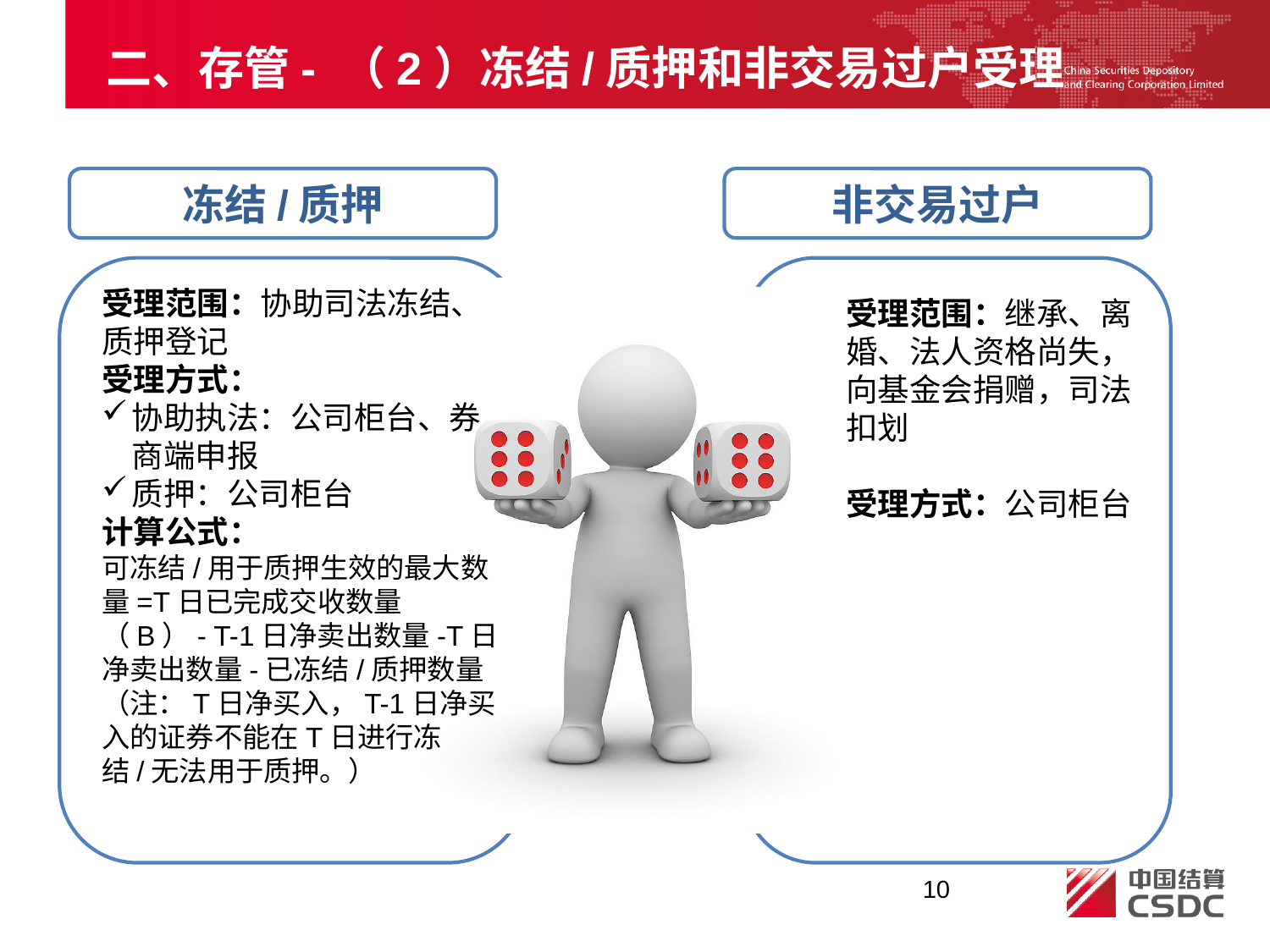

二、存管- （2）冻结/质押和非交易过户受理
冻结/质押
非交易过户

受理范围：协助司法冻结、质押登记
受理方式：
协助执法：公司柜台、券商端申报
质押：公司柜台
计算公式：
可冻结/用于质押生效的最大数量=T日已完成交收数量（B）- T-1日净卖出数量-T日净卖出数量-已冻结/质押数量（注：T日净买入，T-1日净买入的证券不能在T日进行冻结/无法用于质押。）

受理范围：继承、离婚、法人资格尚失，向基金会捐赠，司法扣划

受理方式：公司柜台
10